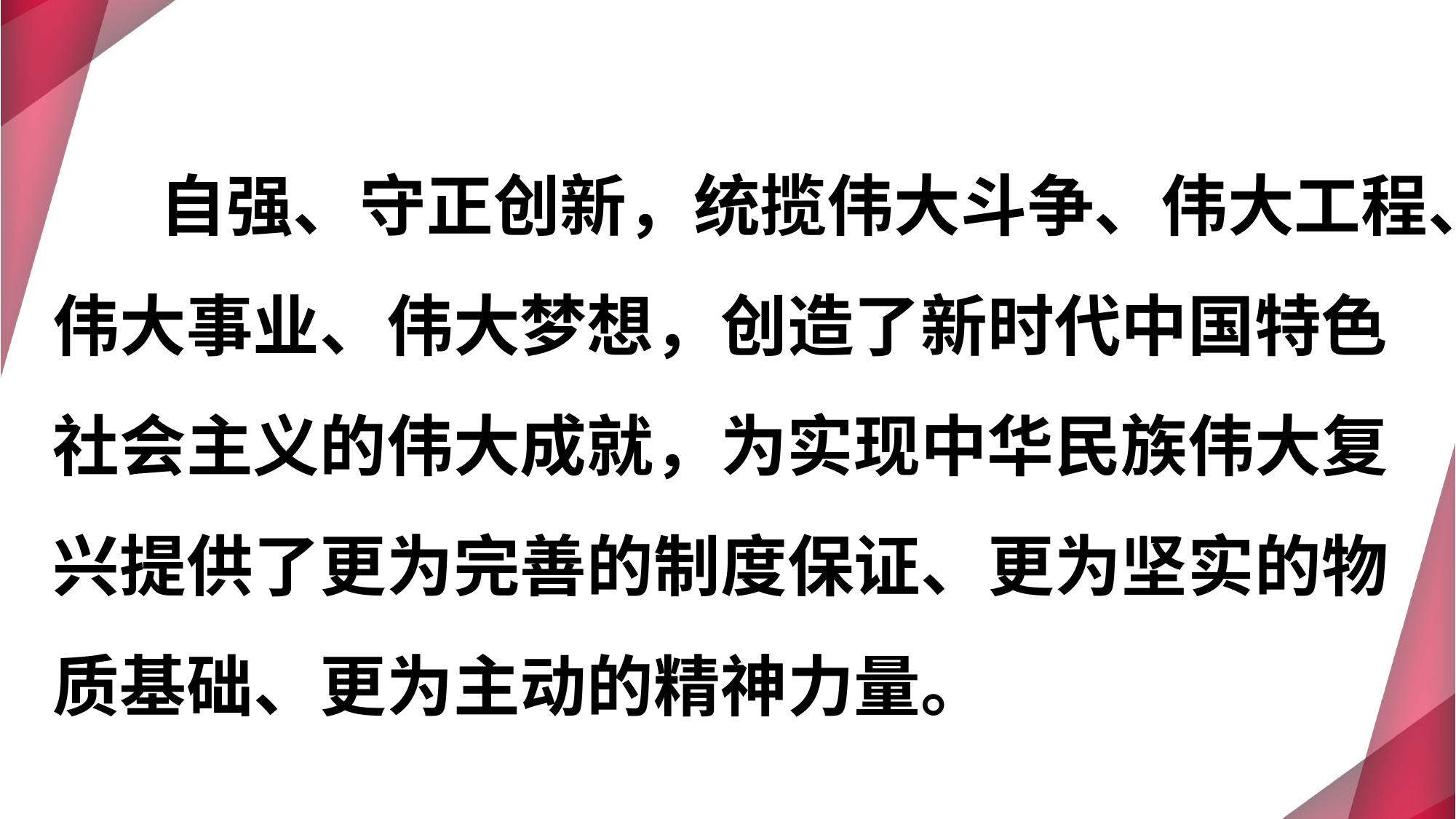

自强、守正创新，统揽伟大斗争、伟大工程、伟大事业、伟大梦想，创造了新时代中国特色社会主义的伟大成就，为实现中华民族伟大复兴提供了更为完善的制度保证、更为坚实的物质基础、更为主动的精神力量。